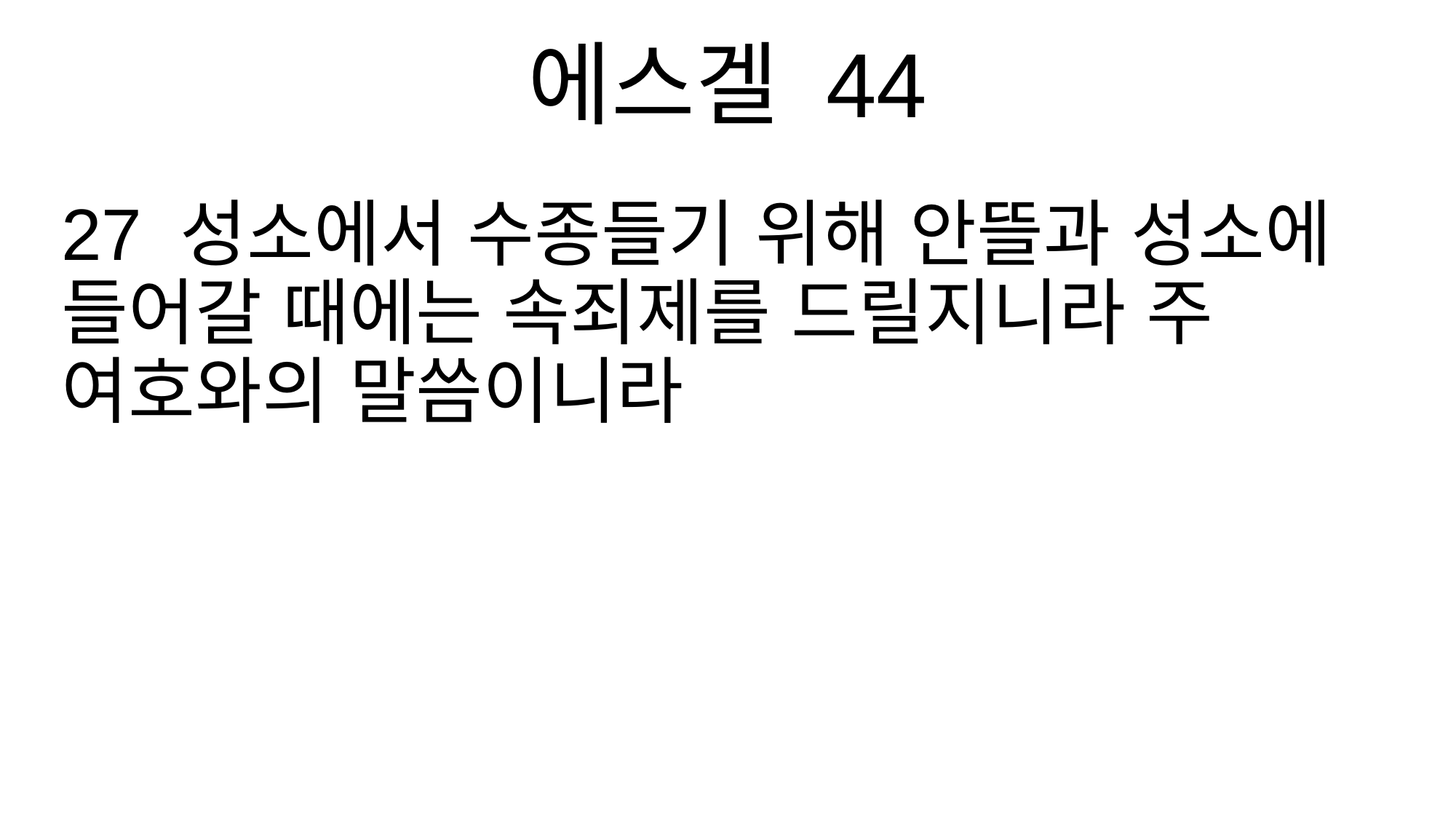

에스겔 44
27 성소에서 수종들기 위해 안뜰과 성소에 들어갈 때에는 속죄제를 드릴지니라 주 여호와의 말씀이니라